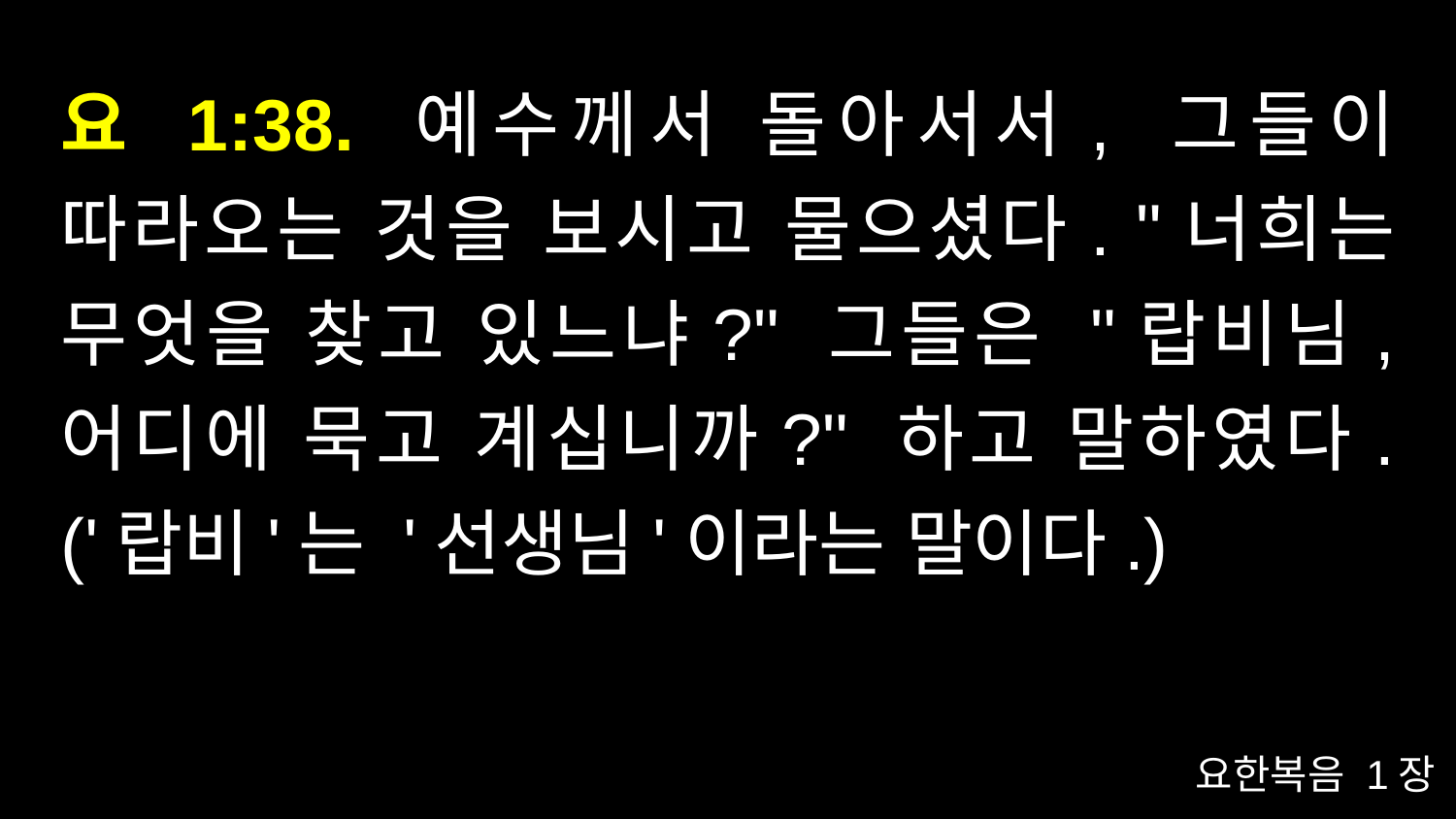

# 요 1:38. 예수께서 돌아서서, 그들이 따라오는 것을 보시고 물으셨다. "너희는 무엇을 찾고 있느냐?" 그들은 "랍비님, 어디에 묵고 계십니까?" 하고 말하였다. ('랍비'는 '선생님'이라는 말이다.)
요한복음 1장